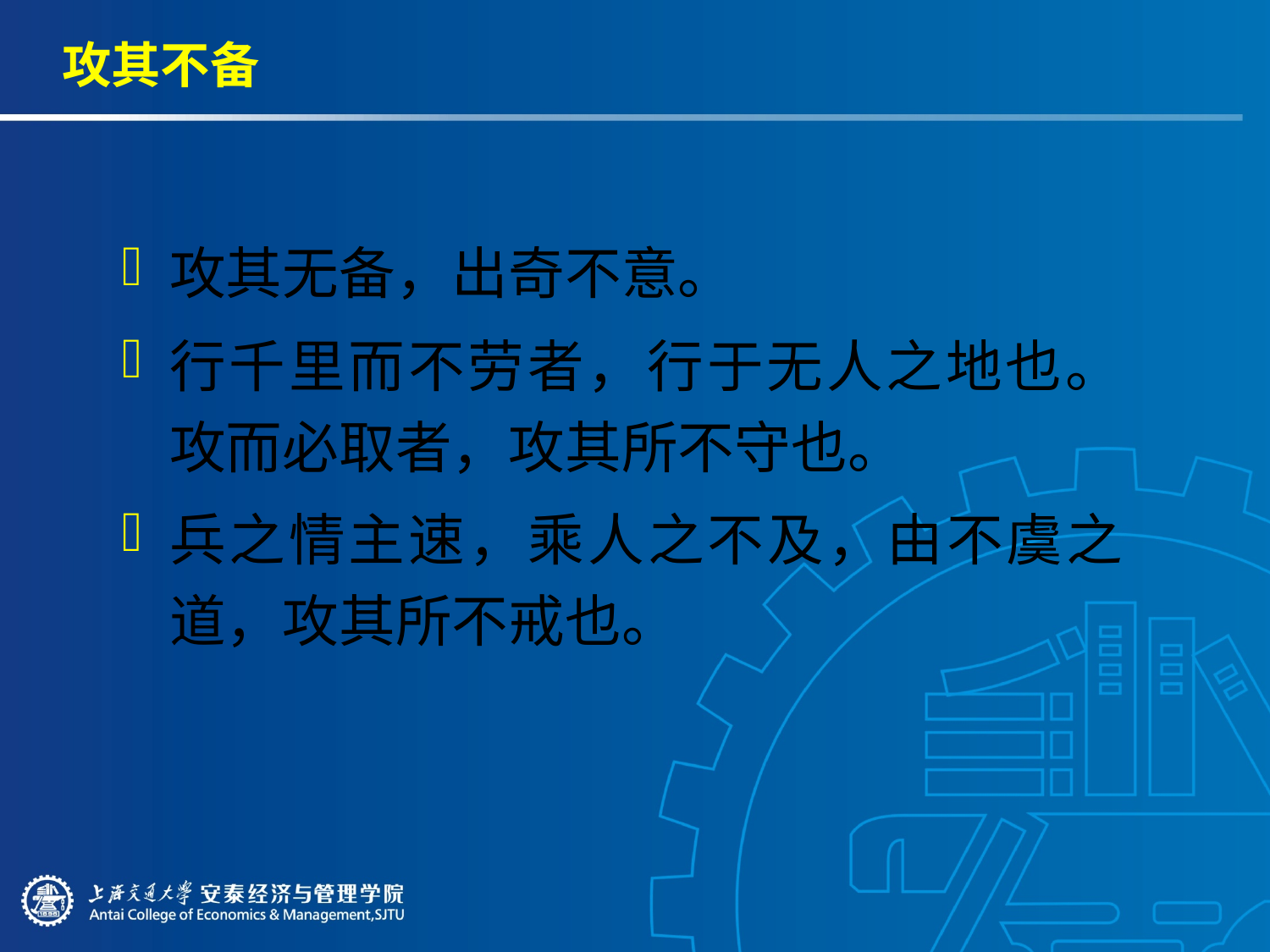

# 攻其不备
攻其无备，出奇不意。
行千里而不劳者，行于无人之地也。攻而必取者，攻其所不守也。
兵之情主速，乘人之不及，由不虞之道，攻其所不戒也。